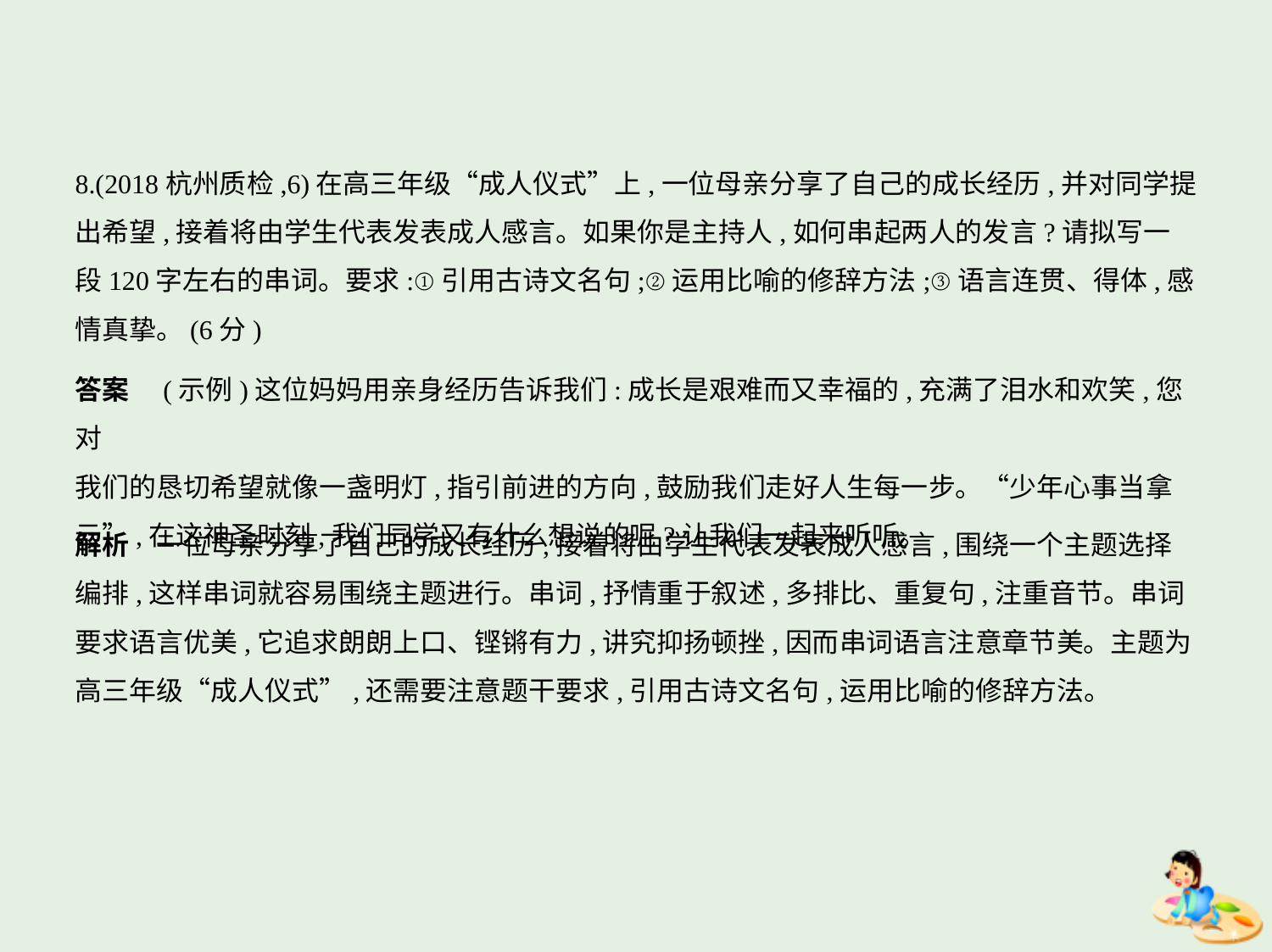

8.(2018杭州质检,6)在高三年级“成人仪式”上,一位母亲分享了自己的成长经历,并对同学提
出希望,接着将由学生代表发表成人感言。如果你是主持人,如何串起两人的发言?请拟写一
段120字左右的串词。要求:①引用古诗文名句;②运用比喻的修辞方法;③语言连贯、得体,感
情真挚。(6分)
答案　(示例)这位妈妈用亲身经历告诉我们:成长是艰难而又幸福的,充满了泪水和欢笑,您对
我们的恳切希望就像一盏明灯,指引前进的方向,鼓励我们走好人生每一步。“少年心事当拿
云”,在这神圣时刻,我们同学又有什么想说的呢?让我们一起来听听。
解析　一位母亲分享了自己的成长经历,接着将由学生代表发表成人感言,围绕一个主题选择
编排,这样串词就容易围绕主题进行。串词,抒情重于叙述,多排比、重复句,注重音节。串词
要求语言优美,它追求朗朗上口、铿锵有力,讲究抑扬顿挫,因而串词语言注意章节美。主题为
高三年级“成人仪式”,还需要注意题干要求,引用古诗文名句,运用比喻的修辞方法。